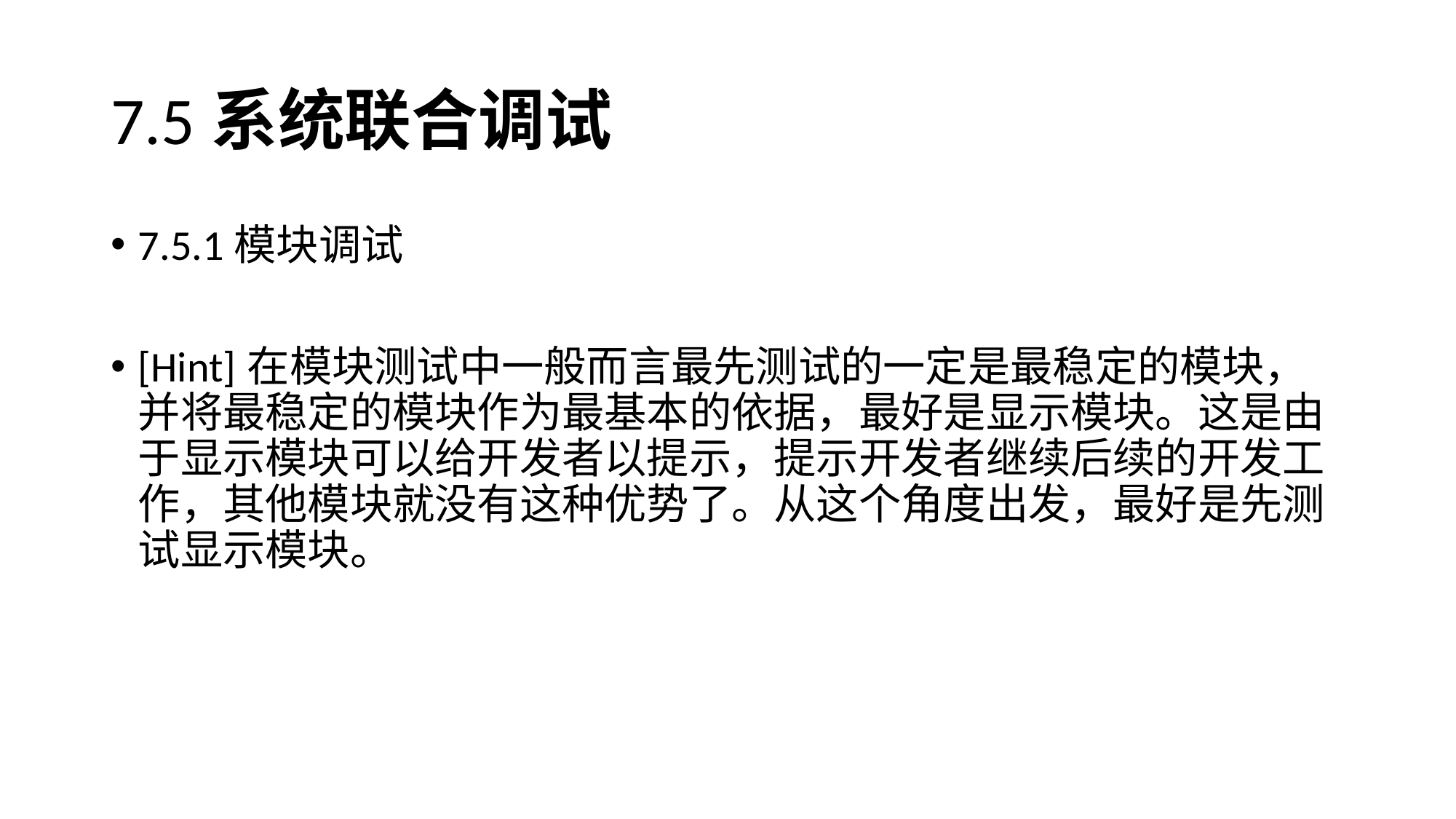

# 7.5系统联合调试
7.5.1模块调试

[Hint]	在模块测试中一般而言最先测试的一定是最稳定的模块，并将最稳定的模块作为最基本的依据，最好是显示模块。这是由于显示模块可以给开发者以提示，提示开发者继续后续的开发工作，其他模块就没有这种优势了。从这个角度出发，最好是先测试显示模块。